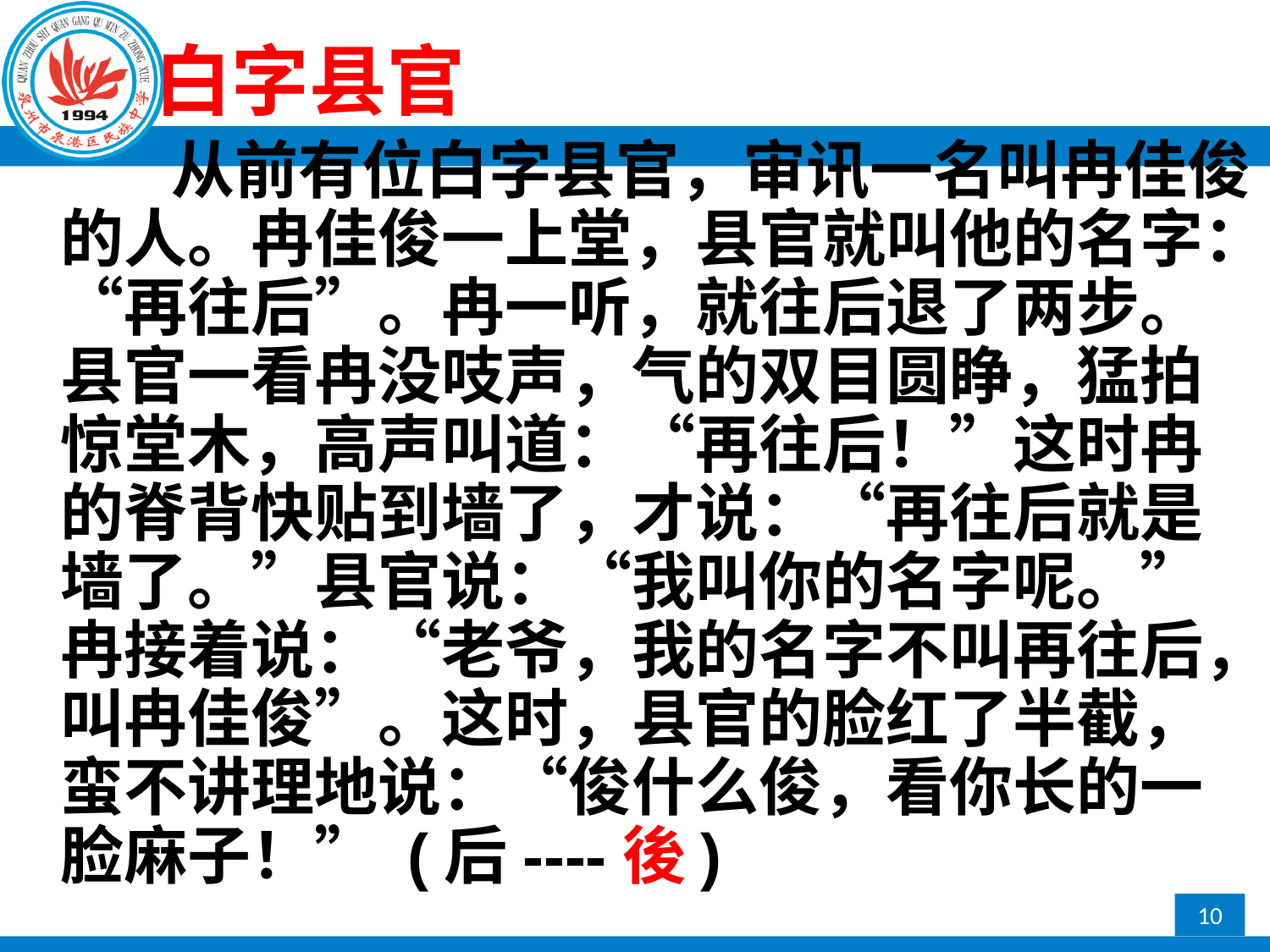

白字县官
          从前有位白字县官，审讯一名叫冉佳俊的人。冉佳俊一上堂，县官就叫他的名字：“再往后”。冉一听，就往后退了两步。县官一看冉没吱声，气的双目圆睁，猛拍惊堂木，高声叫道：“再往后！”这时冉的脊背快贴到墙了，才说：“再往后就是墙了。”县官说：“我叫你的名字呢。”冉接着说：“老爷，我的名字不叫再往后，叫冉佳俊”。这时，县官的脸红了半截，蛮不讲理地说：“俊什么俊，看你长的一脸麻子！” (后----後)